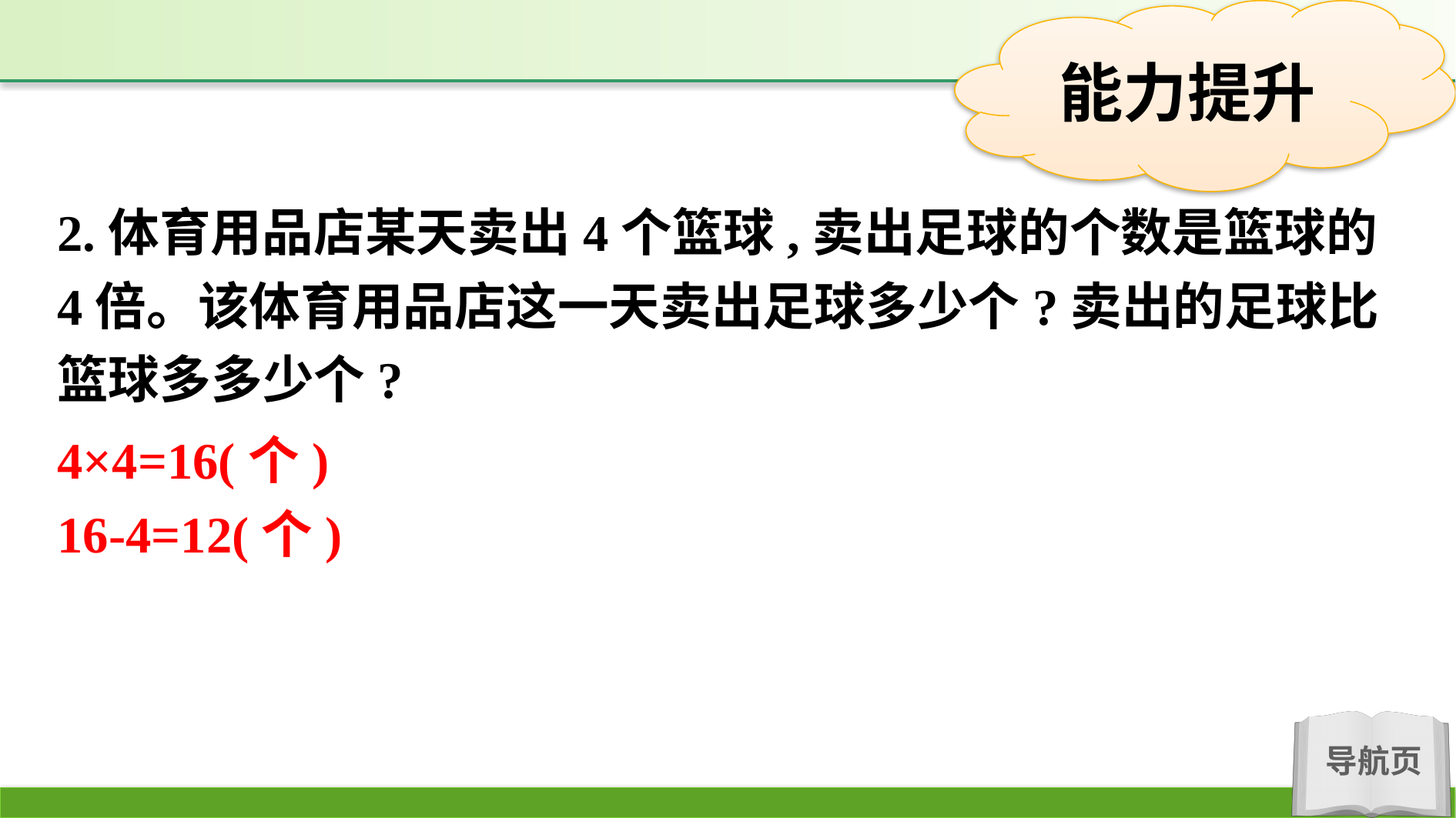

2.体育用品店某天卖出4个篮球,卖出足球的个数是篮球的4倍。该体育用品店这一天卖出足球多少个?卖出的足球比篮球多多少个?
4×4=16(个)
16-4=12(个)